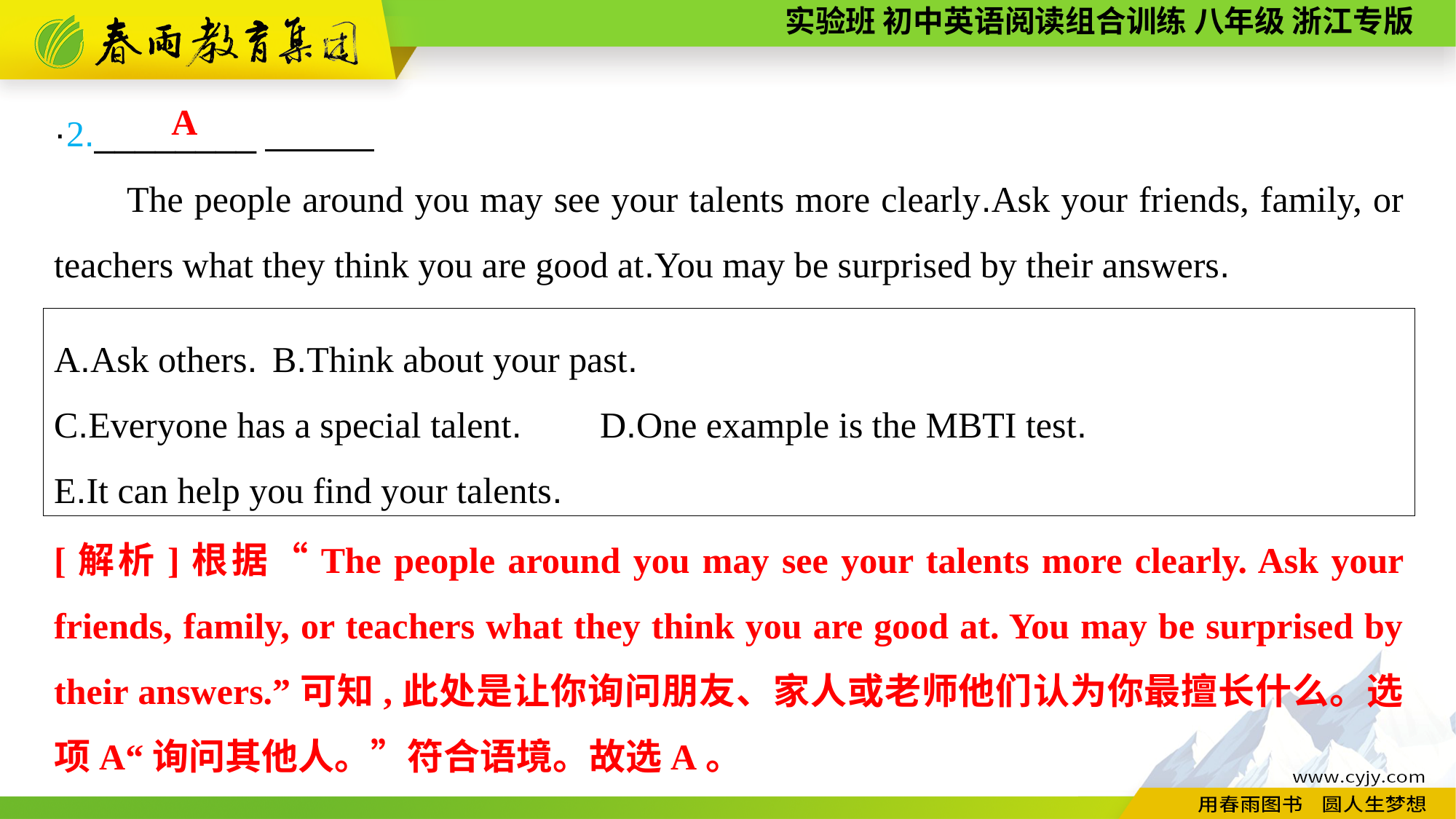

·2.________
The people around you may see your talents more clearly.Ask your friends, family, or teachers what they think you are good at.You may be surprised by their answers.
A
A.Ask others.	B.Think about your past.
C.Everyone has a special talent.	D.One example is the MBTI test.
E.It can help you find your talents.
[解析]根据“The people around you may see your talents more clearly. Ask your friends, family, or teachers what they think you are good at. You may be surprised by their answers.”可知,此处是让你询问朋友、家人或老师他们认为你最擅长什么。选项A“询问其他人。”符合语境。故选A。